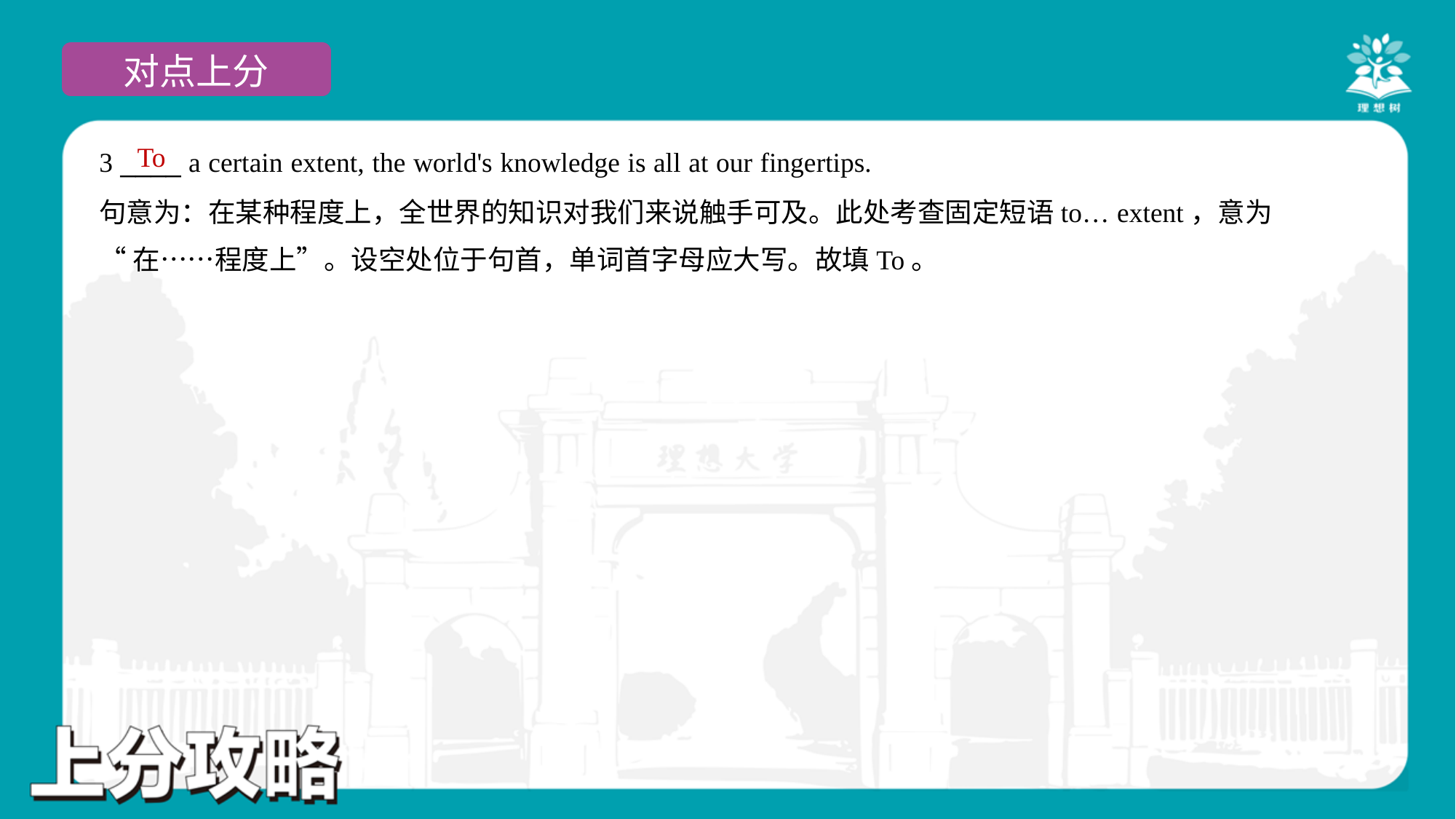

To
3 ____ a certain extent, the world's knowledge is all at our fingertips.
句意为：在某种程度上，全世界的知识对我们来说触手可及。此处考查固定短语to… extent，意为
“在……程度上”。设空处位于句首，单词首字母应大写。故填To。